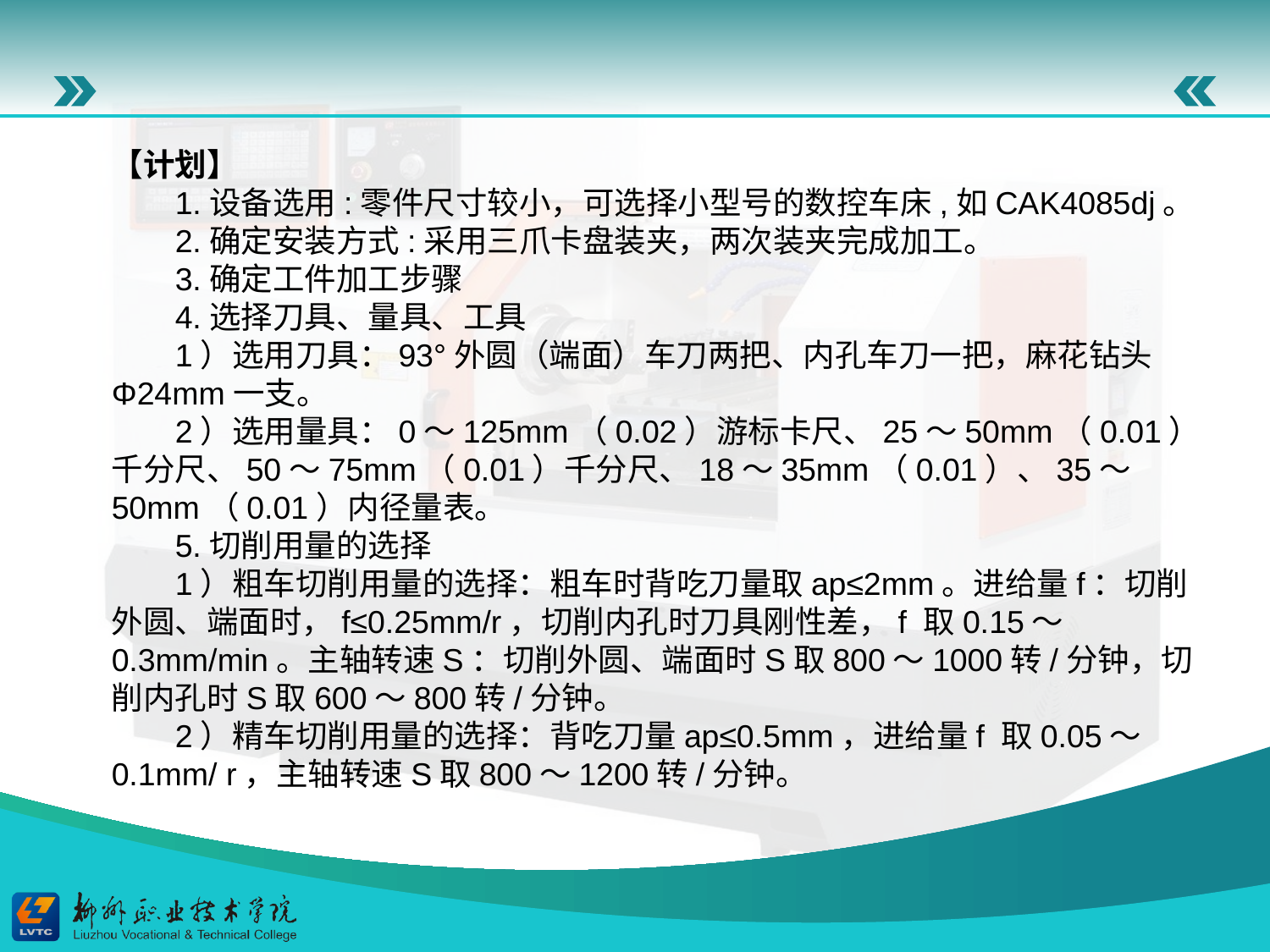

【计划】
1.设备选用:零件尺寸较小，可选择小型号的数控车床,如CAK4085dj。
2.确定安装方式:采用三爪卡盘装夹，两次装夹完成加工。
3.确定工件加工步骤
4.选择刀具、量具、工具
1）选用刀具：93°外圆（端面）车刀两把、内孔车刀一把，麻花钻头Φ24mm一支。
2）选用量具：0～125mm（0.02）游标卡尺、25～50mm（0.01）千分尺、50～75mm（0.01）千分尺、18～35mm（0.01）、35～50mm（0.01）内径量表。
5.切削用量的选择
1）粗车切削用量的选择：粗车时背吃刀量取ap≤2mm。进给量f：切削外圆、端面时，f≤0.25mm/r，切削内孔时刀具刚性差，f 取0.15～0.3mm/min。主轴转速S：切削外圆、端面时S取800～1000转/分钟，切削内孔时S取600～800转/分钟。
2）精车切削用量的选择：背吃刀量ap≤0.5mm，进给量f 取0.05～0.1mm/ r，主轴转速S取800～1200转/分钟。